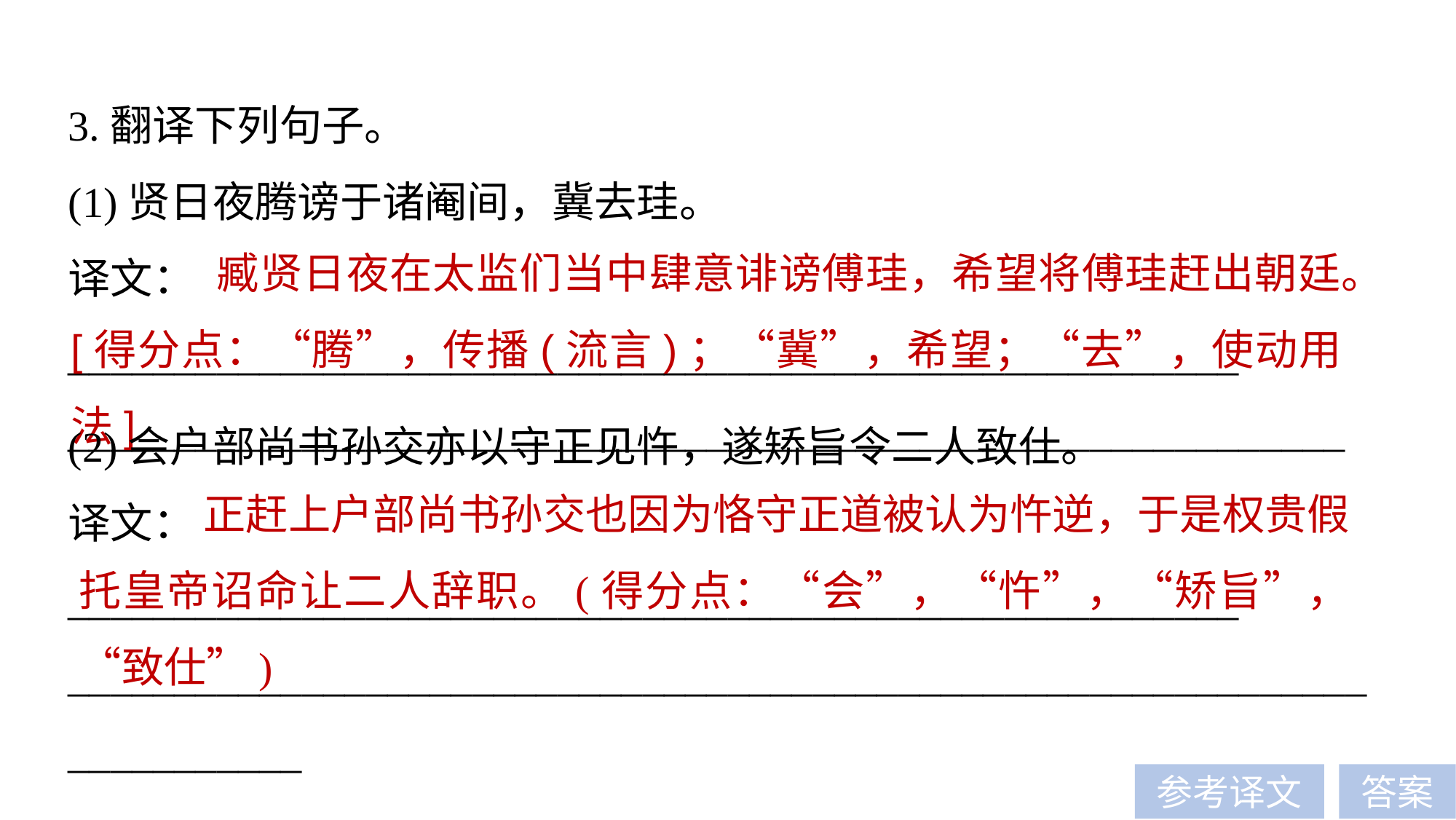

3.翻译下列句子。
(1)贤日夜腾谤于诸阉间，冀去珪。
译文：_______________________________________________________
____________________________________________________________
             臧贤日夜在太监们当中肆意诽谤傅珪，希望将傅珪赶出朝廷。[得分点：“腾”，传播(流言)；“冀”，希望；“去”，使动用法]
(2)会户部尚书孙交亦以守正见忤，遂矫旨令二人致仕。
译文：_______________________________________________________
________________________________________________________________________
            正赶上户部尚书孙交也因为恪守正道被认为忤逆，于是权贵假托皇帝诏命让二人辞职。(得分点：“会”，“忤”，“矫旨”，“致仕”)
参考译文
答案